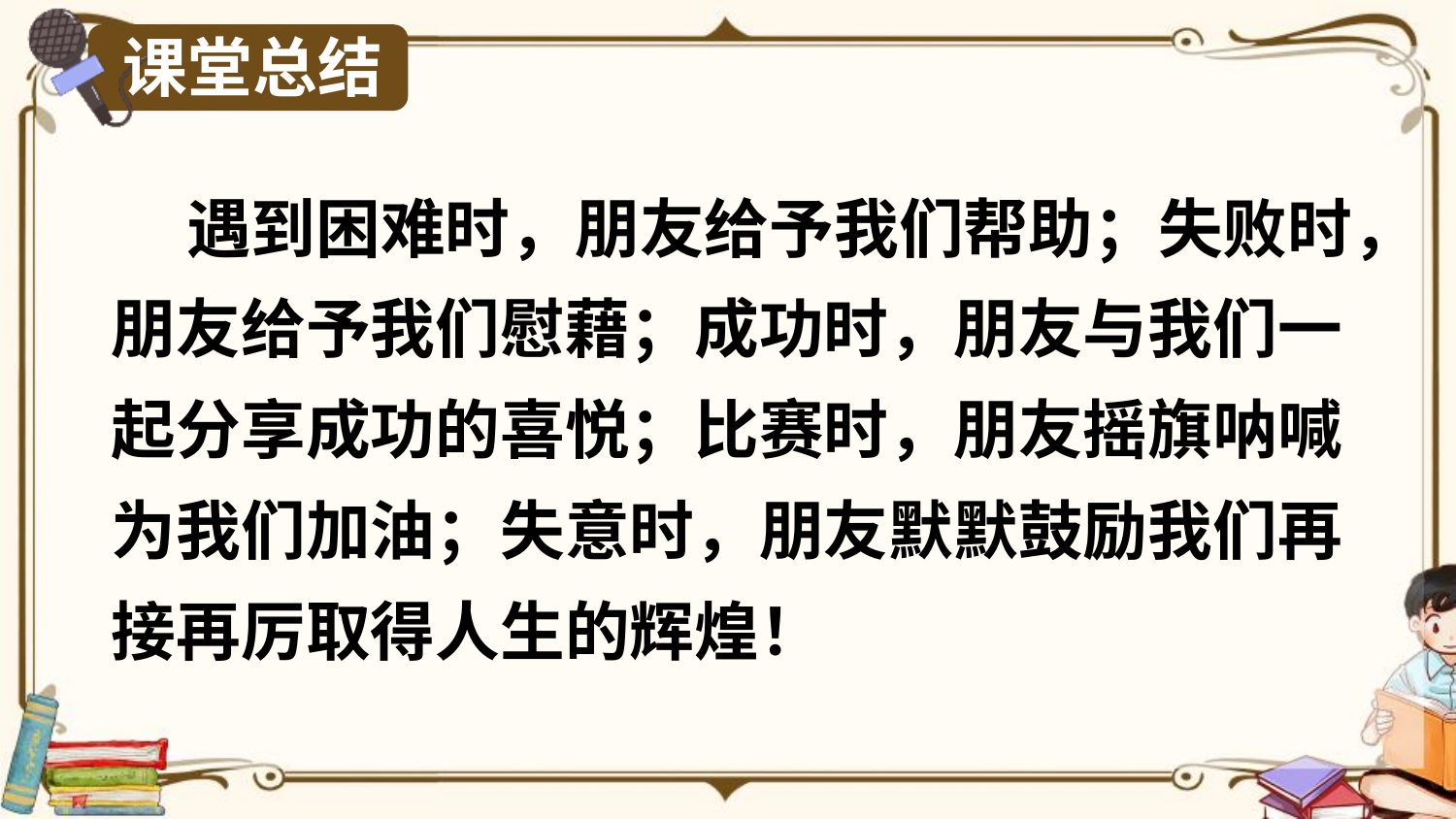

课堂总结
    遇到困难时，朋友给予我们帮助；失败时，朋友给予我们慰藉；成功时，朋友与我们一起分享成功的喜悦；比赛时，朋友摇旗呐喊为我们加油；失意时，朋友默默鼓励我们再接再厉取得人生的辉煌！